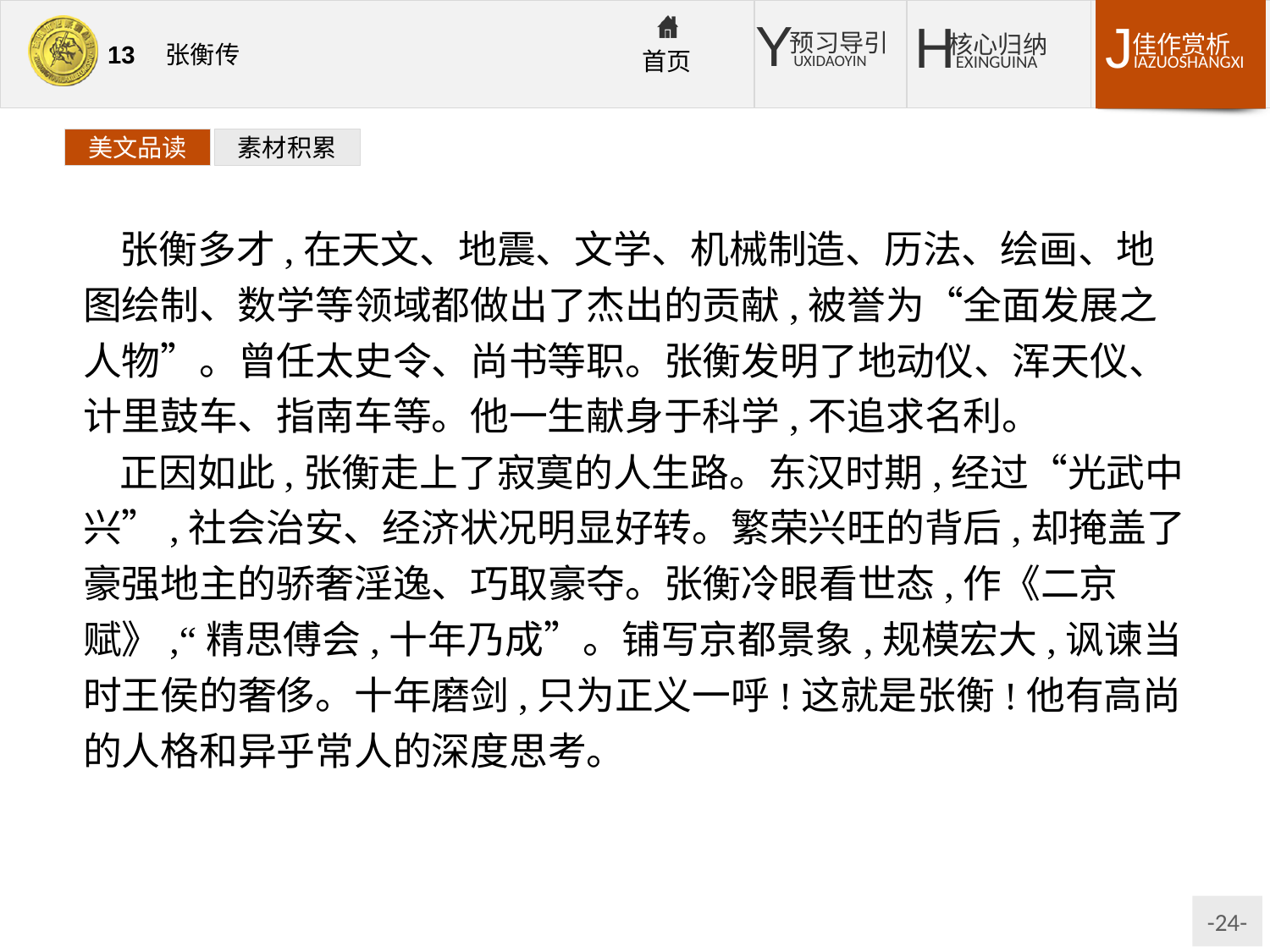

美文品读
素材积累
张衡多才,在天文、地震、文学、机械制造、历法、绘画、地图绘制、数学等领域都做出了杰出的贡献,被誉为“全面发展之人物”。曾任太史令、尚书等职。张衡发明了地动仪、浑天仪、计里鼓车、指南车等。他一生献身于科学,不追求名利。
正因如此,张衡走上了寂寞的人生路。东汉时期,经过“光武中兴”,社会治安、经济状况明显好转。繁荣兴旺的背后,却掩盖了豪强地主的骄奢淫逸、巧取豪夺。张衡冷眼看世态,作《二京赋》,“精思傅会,十年乃成”。铺写京都景象,规模宏大,讽谏当时王侯的奢侈。十年磨剑,只为正义一呼!这就是张衡!他有高尚的人格和异乎常人的深度思考。